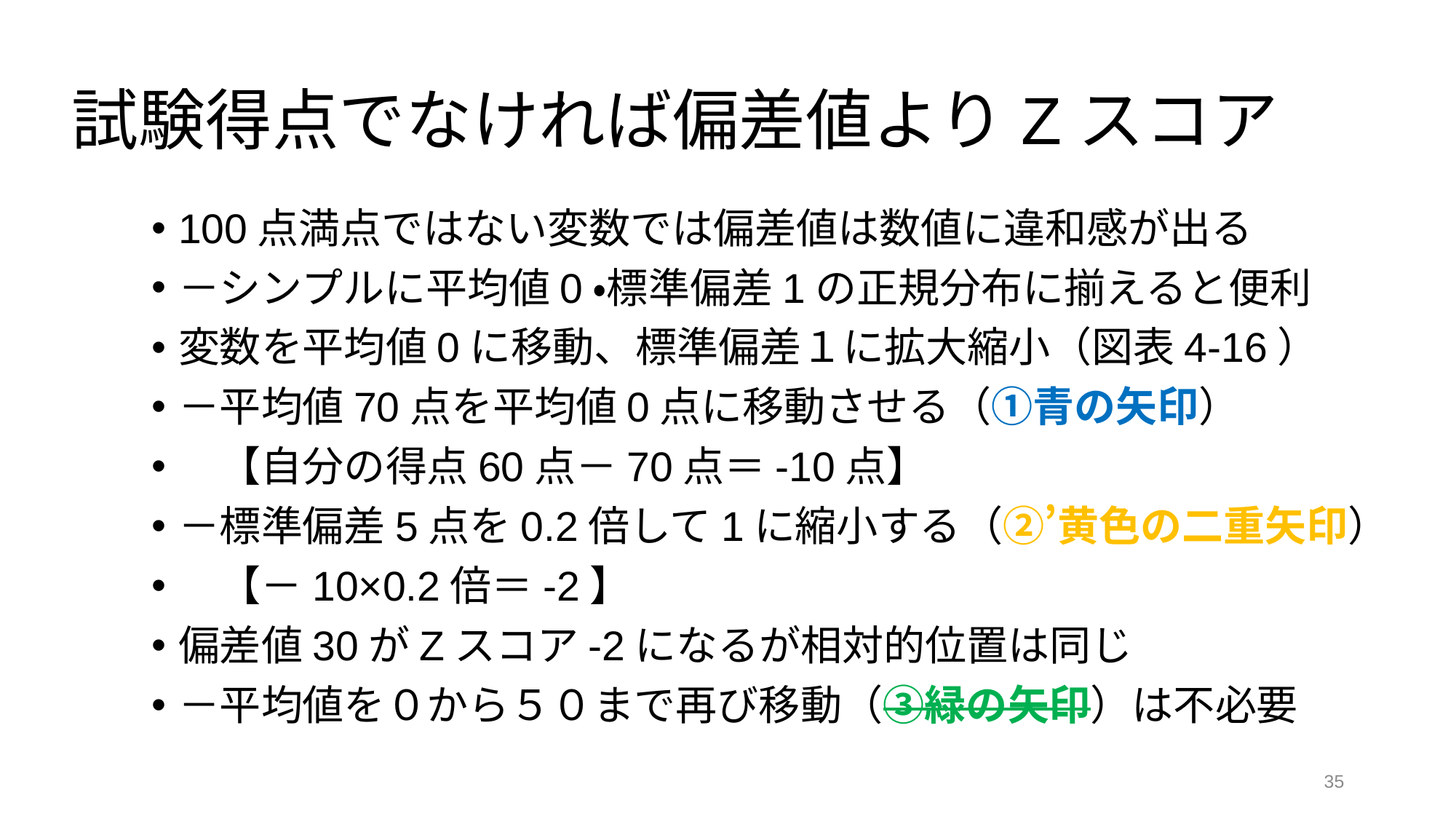

# 試験得点でなければ偏差値よりZスコア
100点満点ではない変数では偏差値は数値に違和感が出る
－シンプルに平均値0・標準偏差1の正規分布に揃えると便利
変数を平均値0に移動、標準偏差１に拡大縮小（図表4-16）
－平均値70点を平均値0点に移動させる（①青の矢印）
　【自分の得点60点－70点＝-10点】
－標準偏差5点を0.2倍して1に縮小する（②’黄色の二重矢印）
　【－10×0.2倍＝-2】
偏差値30がZスコア-2になるが相対的位置は同じ
－平均値を０から５０まで再び移動（③緑の矢印）は不必要

35